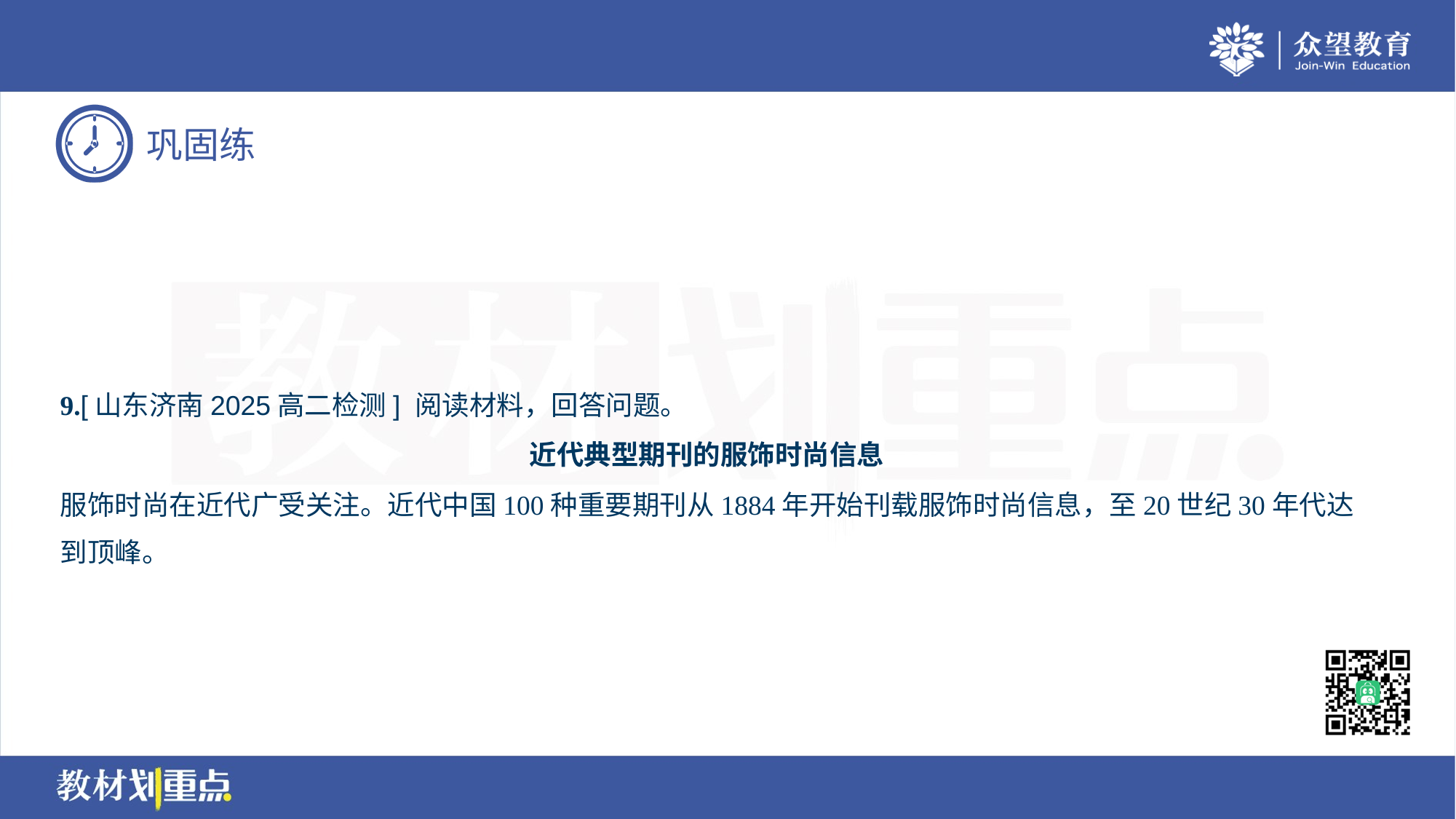

9.[山东济南2025高二检测] 阅读材料，回答问题。
近代典型期刊的服饰时尚信息
服饰时尚在近代广受关注。近代中国100种重要期刊从1884年开始刊载服饰时尚信息，至20世纪30年代达
到顶峰。